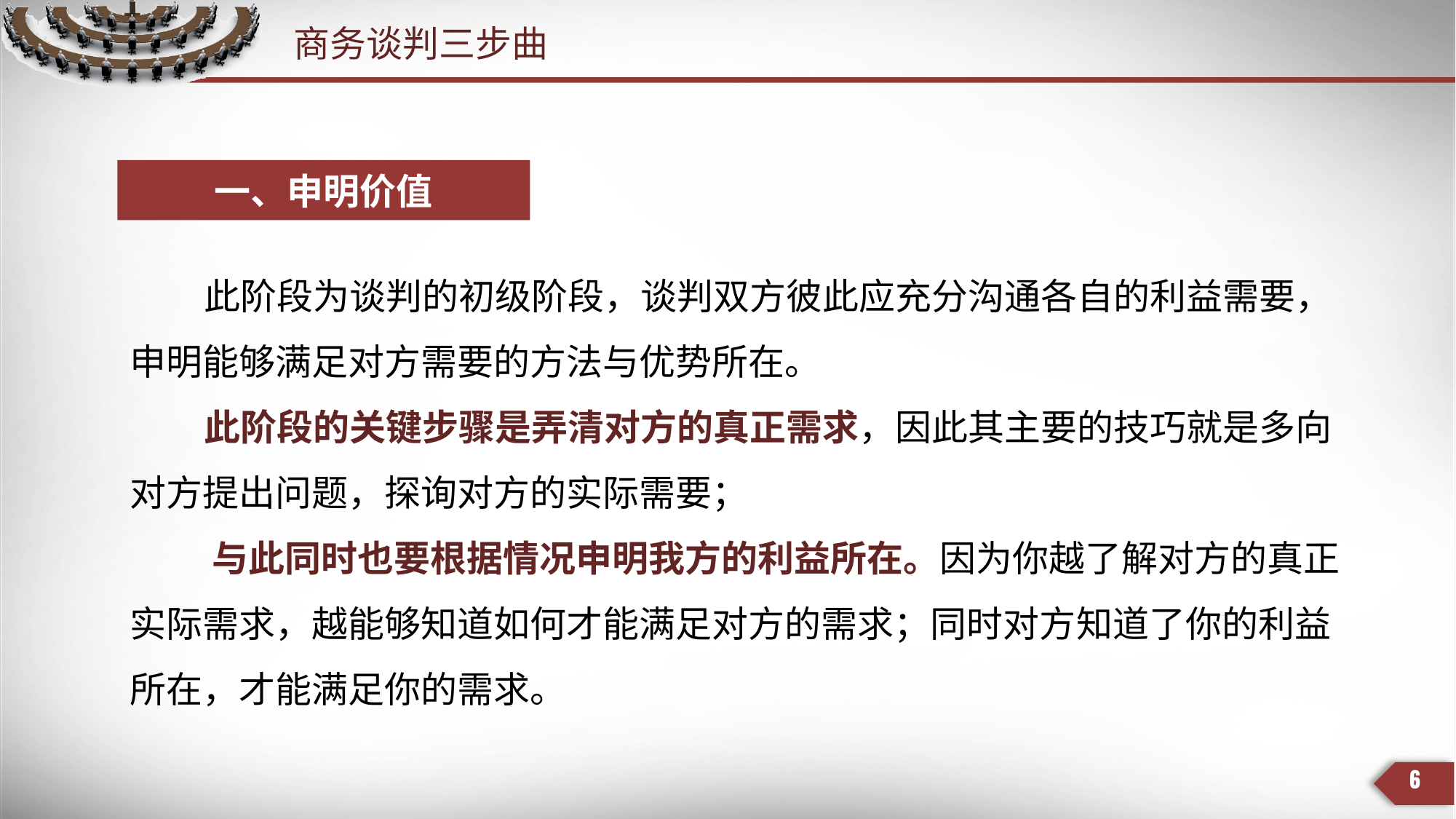

商务谈判三步曲
一、申明价值
        此阶段为谈判的初级阶段，谈判双方彼此应充分沟通各自的利益需要，申明能够满足对方需要的方法与优势所在。
        此阶段的关键步骤是弄清对方的真正需求，因此其主要的技巧就是多向对方提出问题，探询对方的实际需要；
         与此同时也要根据情况申明我方的利益所在。因为你越了解对方的真正实际需求，越能够知道如何才能满足对方的需求；同时对方知道了你的利益所在，才能满足你的需求。
6